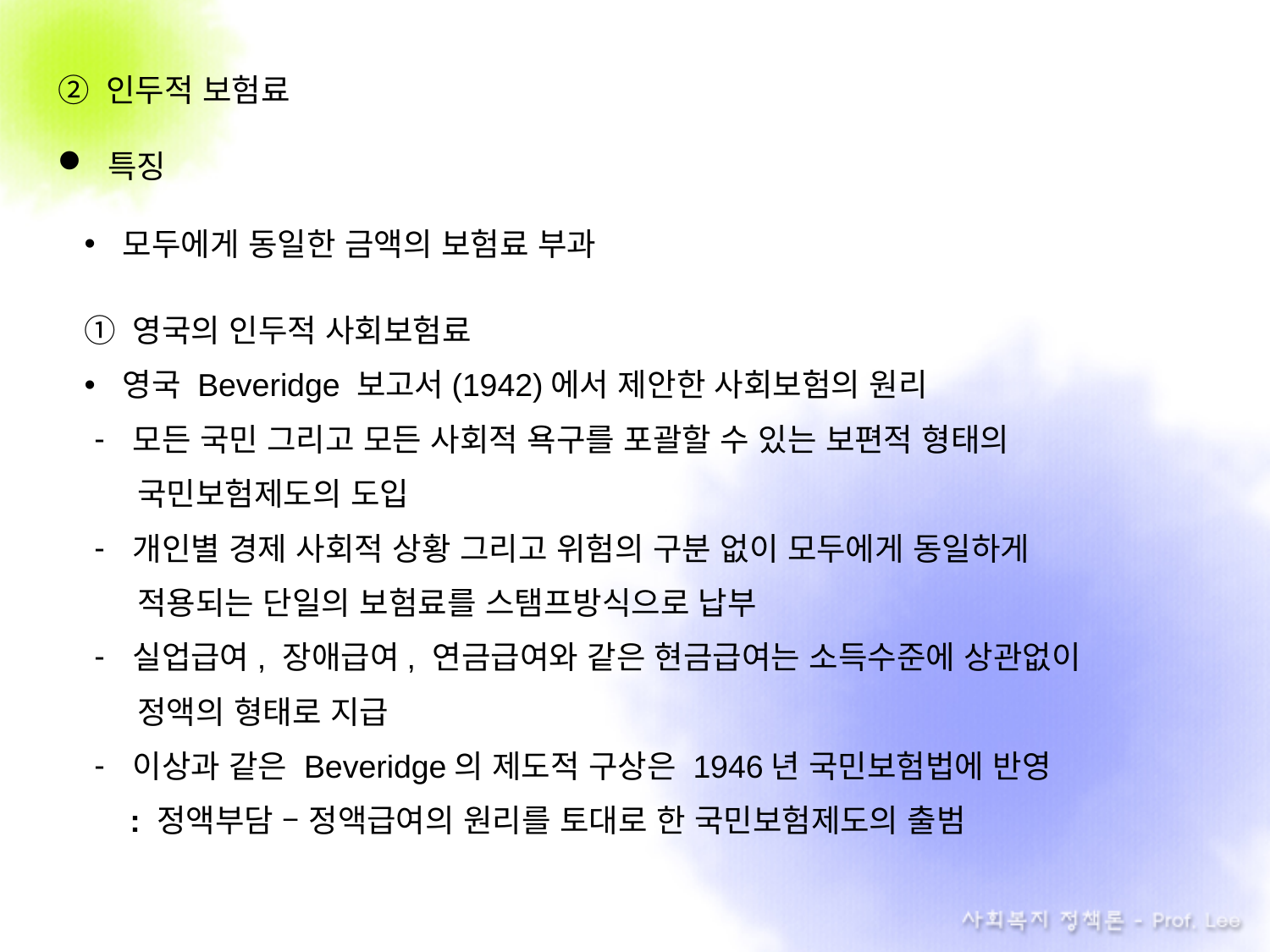

② 인두적 보험료

특징

모두에게 동일한 금액의 보험료 부과

① 영국의 인두적 사회보험료
영국 Beveridge 보고서(1942)에서 제안한 사회보험의 원리
모든 국민 그리고 모든 사회적 욕구를 포괄할 수 있는 보편적 형태의
  . 국민보험제도의 도입
개인별 경제 사회적 상황 그리고 위험의 구분 없이 모두에게 동일하게
 .  적용되는 단일의 보험료를 스탬프방식으로 납부
실업급여, 장애급여, 연금급여와 같은 현금급여는 소득수준에 상관없이
  . 정액의 형태로 지급
이상과 같은 Beveridge의 제도적 구상은 1946년 국민보험법에 반영
    : 정액부담 – 정액급여의 원리를 토대로 한 국민보험제도의 출범